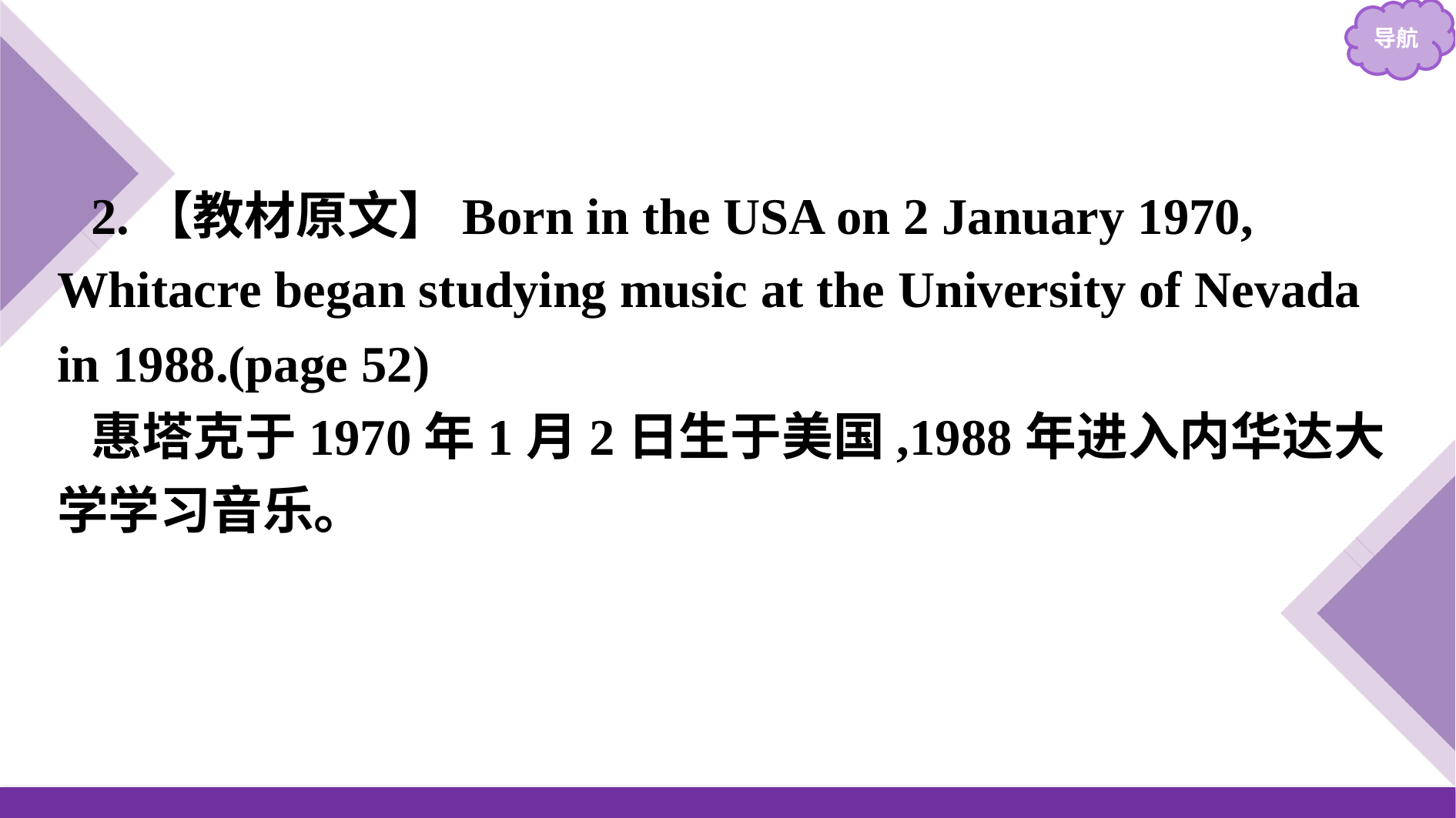

2.【教材原文】Born in the USA on 2 January 1970, Whitacre began studying music at the University of Nevada in 1988.(page 52)
惠塔克于1970年1月2日生于美国,1988年进入内华达大学学习音乐。